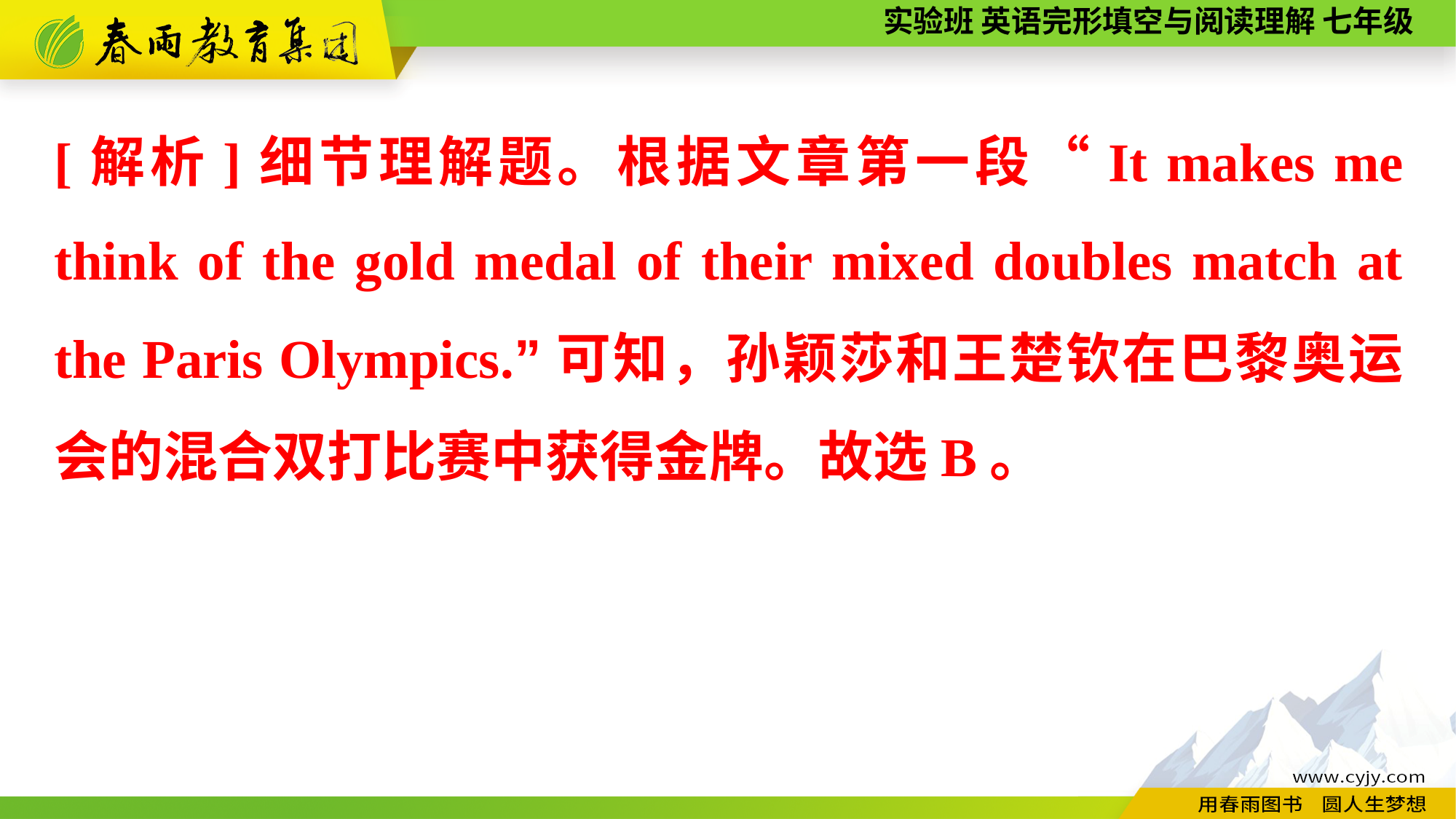

[解析]细节理解题。根据文章第一段“It makes me think of the gold medal of their mixed doubles match at the Paris Olympics.”可知，孙颖莎和王楚钦在巴黎奥运会的混合双打比赛中获得金牌。故选B。